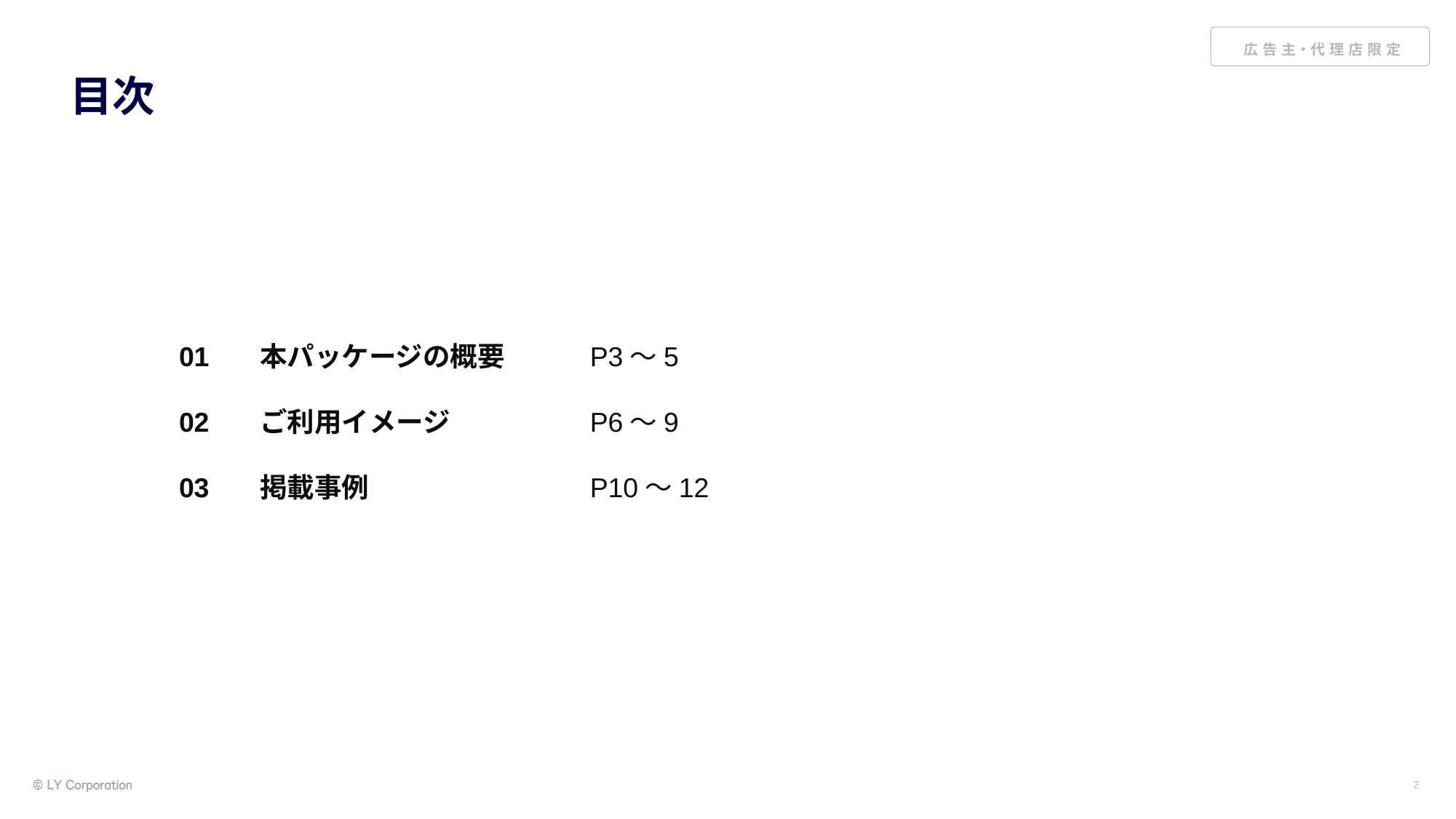

# 目次
01
02
03
本パッケージの概要
ご利用イメージ
掲載事例

P3～5
P6～9
P10～12